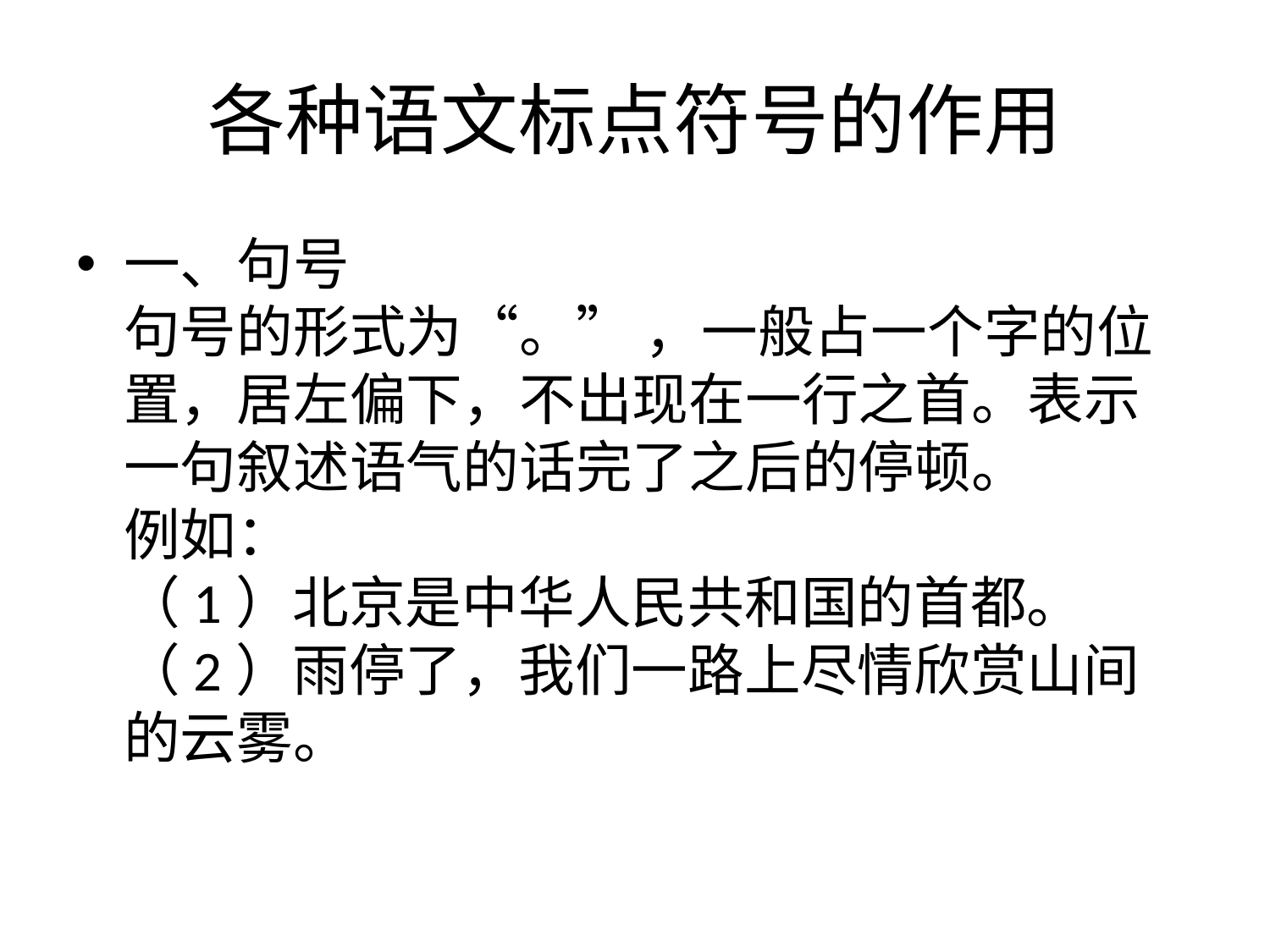

# 各种语文标点符号的作用
一、句号
句号的形式为“。” ，一般占一个字的位置，居左偏下，不出现在一行之首。表示一句叙述语气的话完了之后的停顿。
例如：
（1）北京是中华人民共和国的首都。
（2）雨停了，我们一路上尽情欣赏山间的云雾。